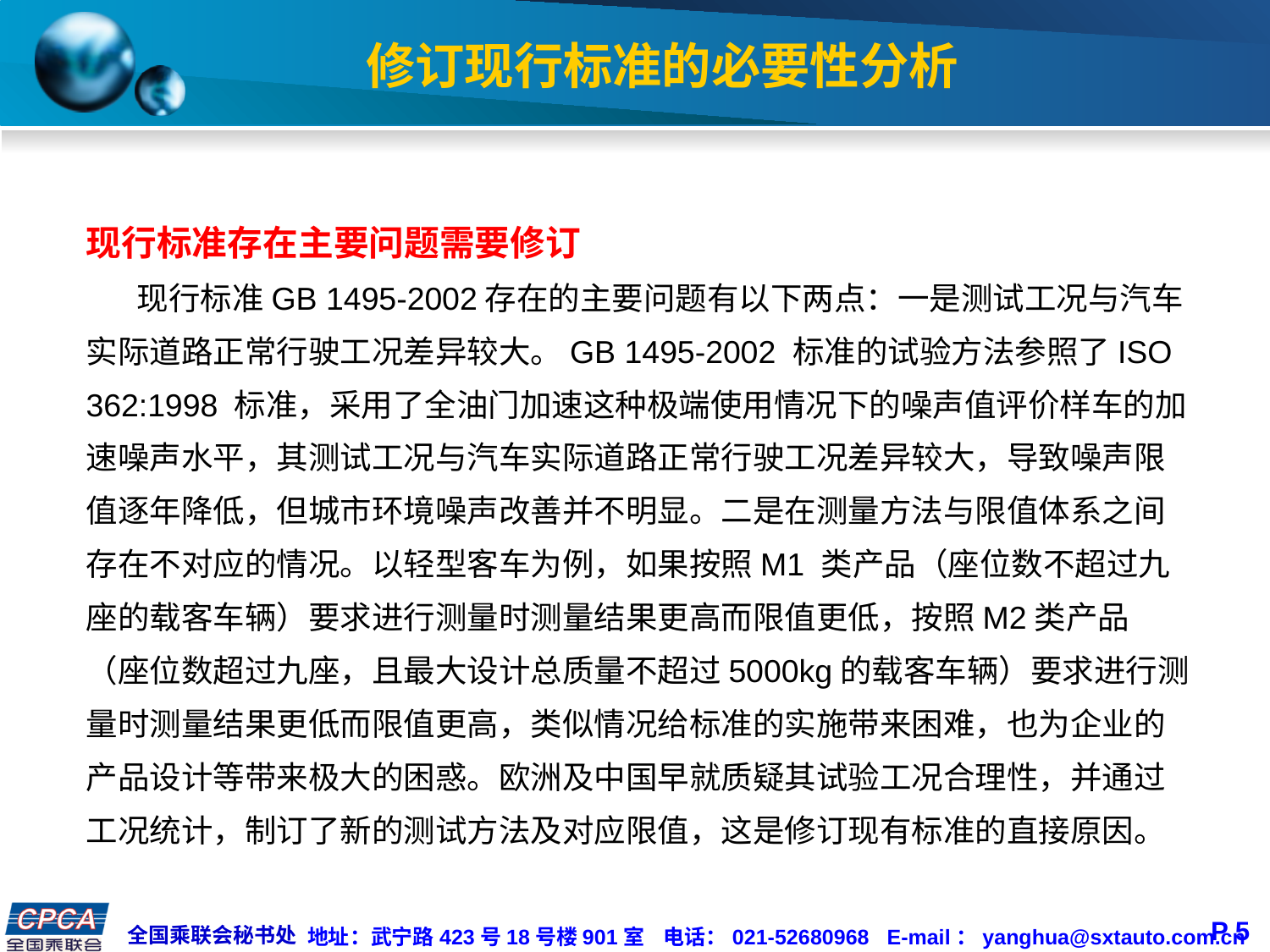

# 修订现行标准的必要性分析
现行标准存在主要问题需要修订
      现行标准GB 1495-2002存在的主要问题有以下两点：一是测试工况与汽车实际道路正常行驶工况差异较大。GB 1495-2002 标准的试验方法参照了ISO 362:1998 标准，采用了全油门加速这种极端使用情况下的噪声值评价样车的加速噪声水平，其测试工况与汽车实际道路正常行驶工况差异较大，导致噪声限值逐年降低，但城市环境噪声改善并不明显。二是在测量方法与限值体系之间存在不对应的情况。以轻型客车为例，如果按照M1 类产品（座位数不超过九座的载客车辆）要求进行测量时测量结果更高而限值更低，按照M2类产品（座位数超过九座，且最大设计总质量不超过5000kg的载客车辆）要求进行测量时测量结果更低而限值更高，类似情况给标准的实施带来困难，也为企业的产品设计等带来极大的困惑。欧洲及中国早就质疑其试验工况合理性，并通过工况统计，制订了新的测试方法及对应限值，这是修订现有标准的直接原因。